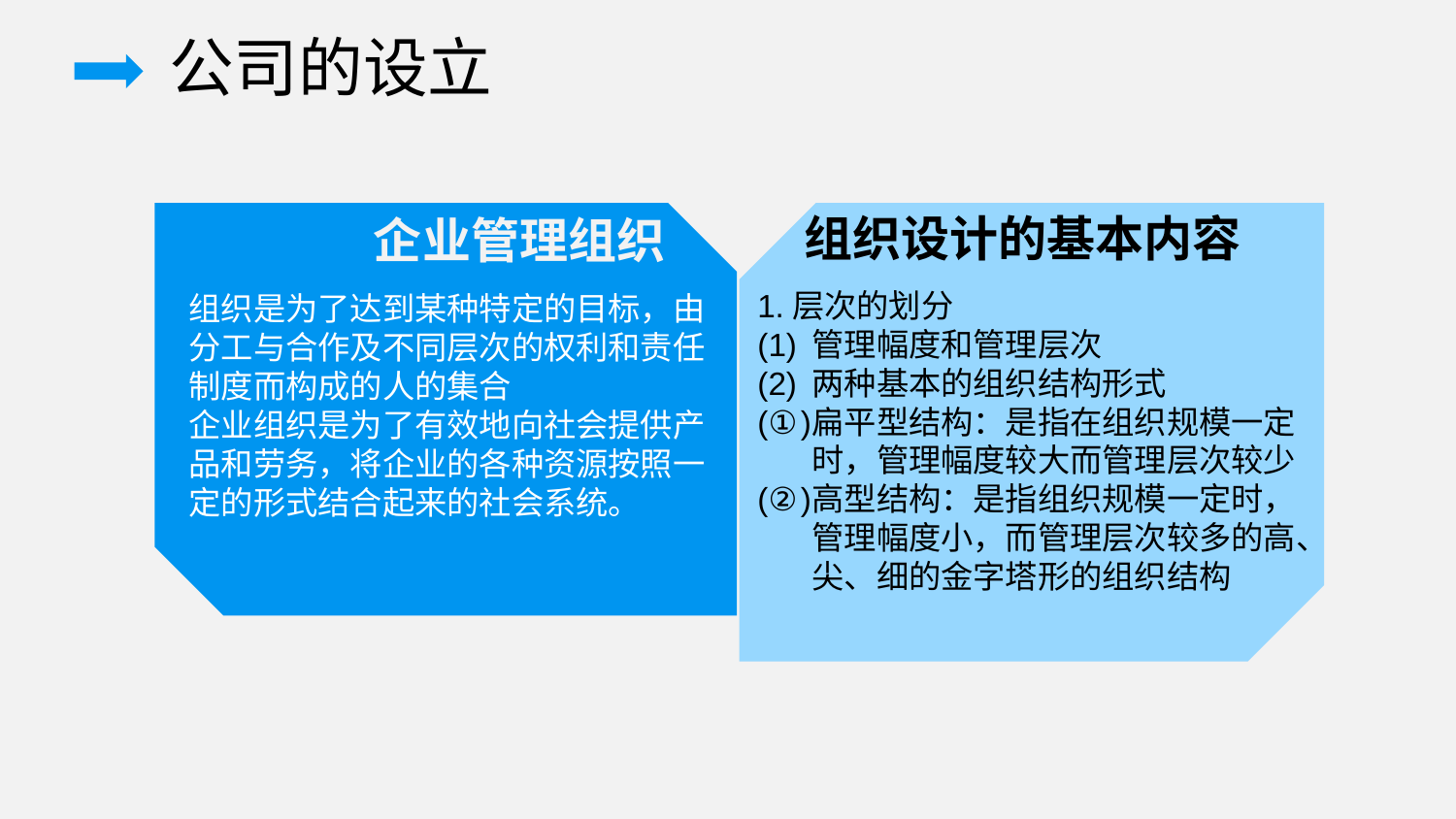

公司的设立

组织设计的基本内容
企业管理组织
1.层次的划分
管理幅度和管理层次
两种基本的组织结构形式
扁平型结构：是指在组织规模一定时，管理幅度较大而管理层次较少
高型结构：是指组织规模一定时，管理幅度小，而管理层次较多的高、尖、细的金字塔形的组织结构

组织是为了达到某种特定的目标，由分工与合作及不同层次的权利和责任制度而构成的人的集合
企业组织是为了有效地向社会提供产品和劳务，将企业的各种资源按照一定的形式结合起来的社会系统。